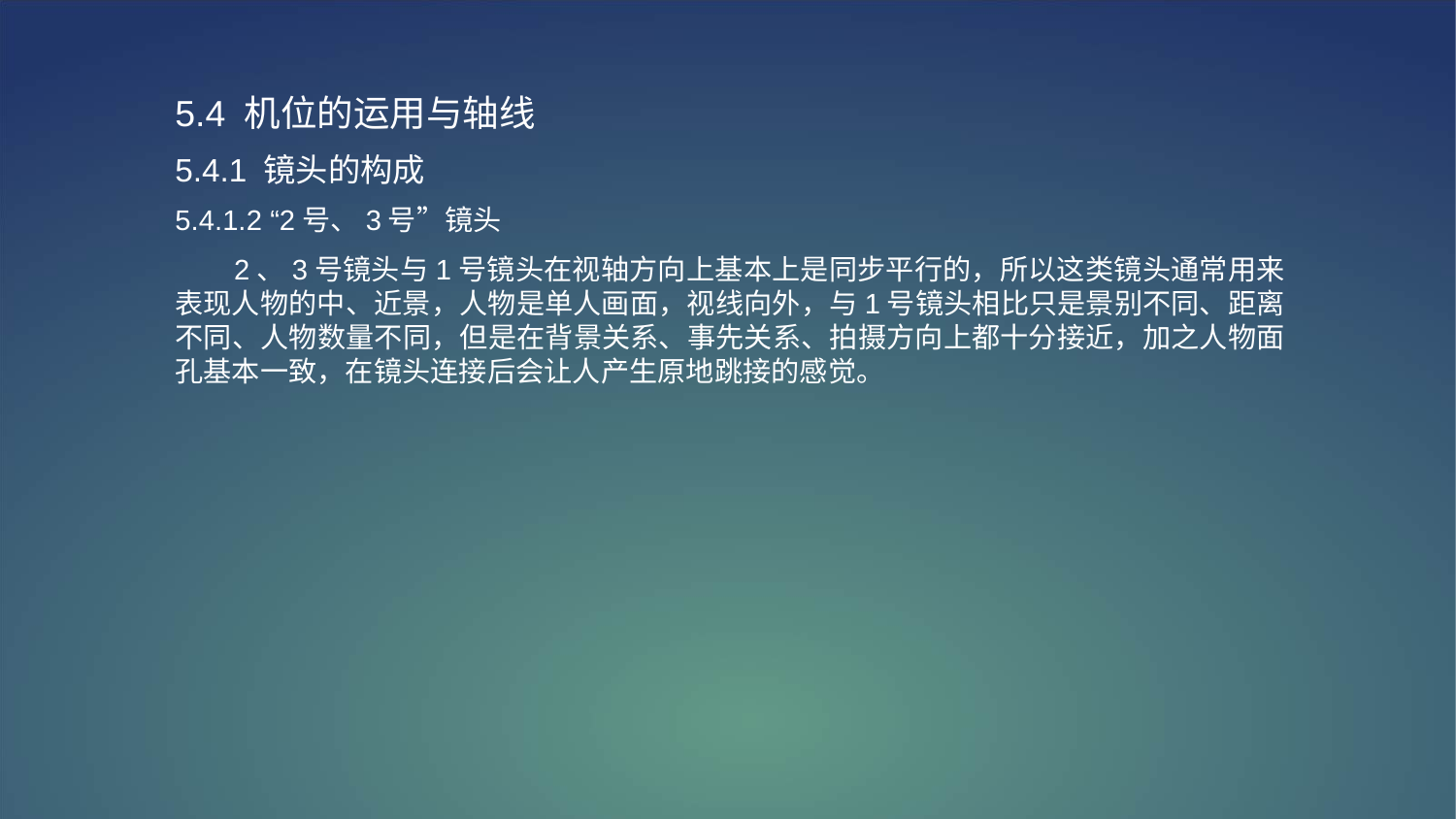

5.4 机位的运用与轴线
5.4.1 镜头的构成
5.4.1.2 “2号、3号”镜头
  2、3号镜头与1号镜头在视轴方向上基本上是同步平行的，所以这类镜头通常用来表现人物的中、近景，人物是单人画面，视线向外，与1号镜头相比只是景别不同、距离不同、人物数量不同，但是在背景关系、事先关系、拍摄方向上都十分接近，加之人物面孔基本一致，在镜头连接后会让人产生原地跳接的感觉。